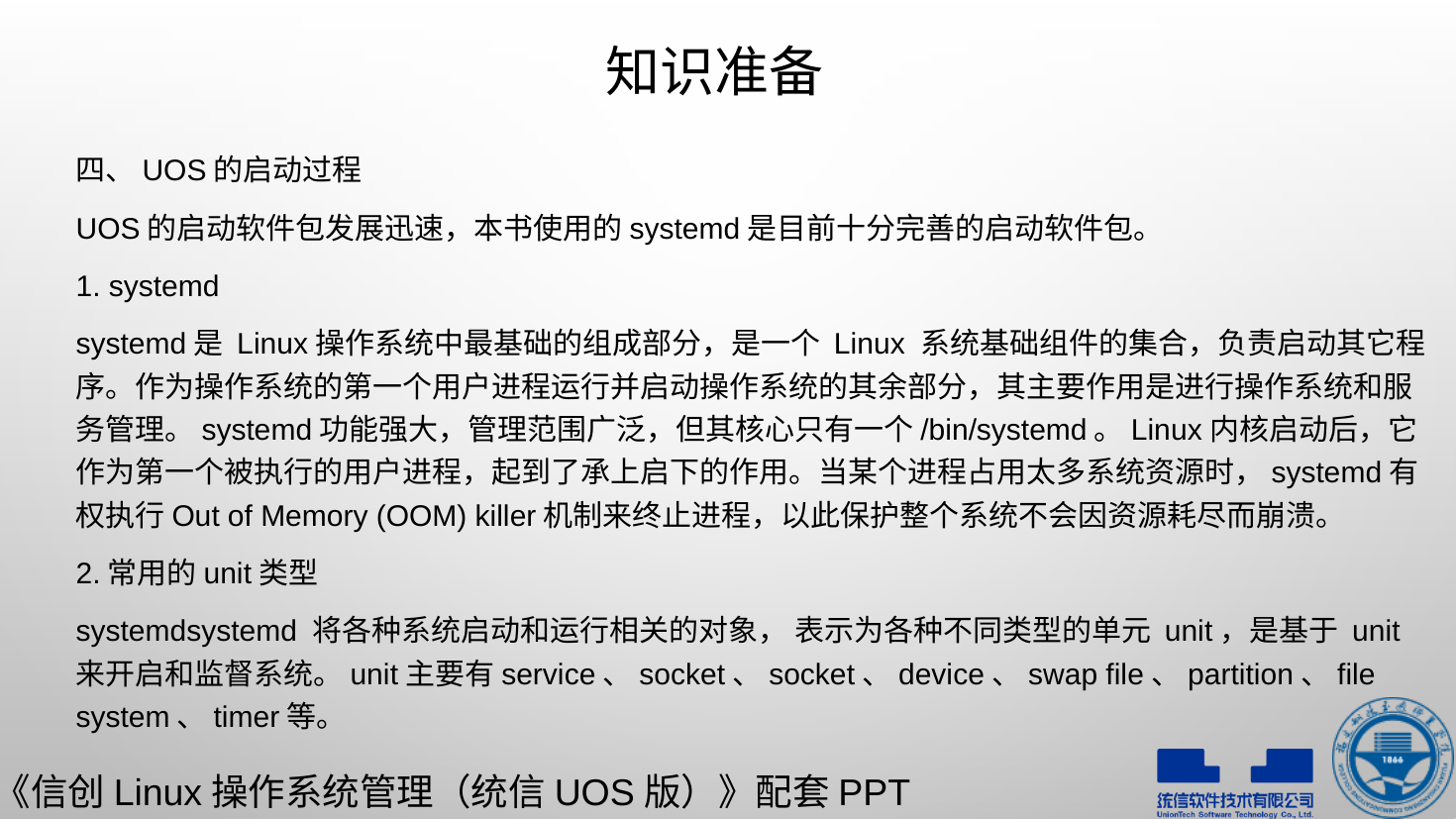

# 知识准备
四、UOS的启动过程
UOS的启动软件包发展迅速，本书使用的systemd是目前十分完善的启动软件包。
1. systemd
systemd是 Linux操作系统中最基础的组成部分，是一个 Linux 系统基础组件的集合，负责启动其它程序。作为操作系统的第一个用户进程运行并启动操作系统的其余部分，其主要作用是进行操作系统和服务管理。systemd功能强大，管理范围广泛，但其核心只有一个/bin/systemd。Linux内核启动后，它作为第一个被执行的用户进程，起到了承上启下的作用。当某个进程占用太多系统资源时，systemd有权执行Out of Memory (OOM) killer机制来终止进程，以此保护整个系统不会因资源耗尽而崩溃。
2.常用的unit类型
systemdsystemd 将各种系统启动和运行相关的对象， 表示为各种不同类型的单元 unit，是基于 unit来开启和监督系统。unit主要有service、socket、socket、device、swap file、partition、file system、timer等。